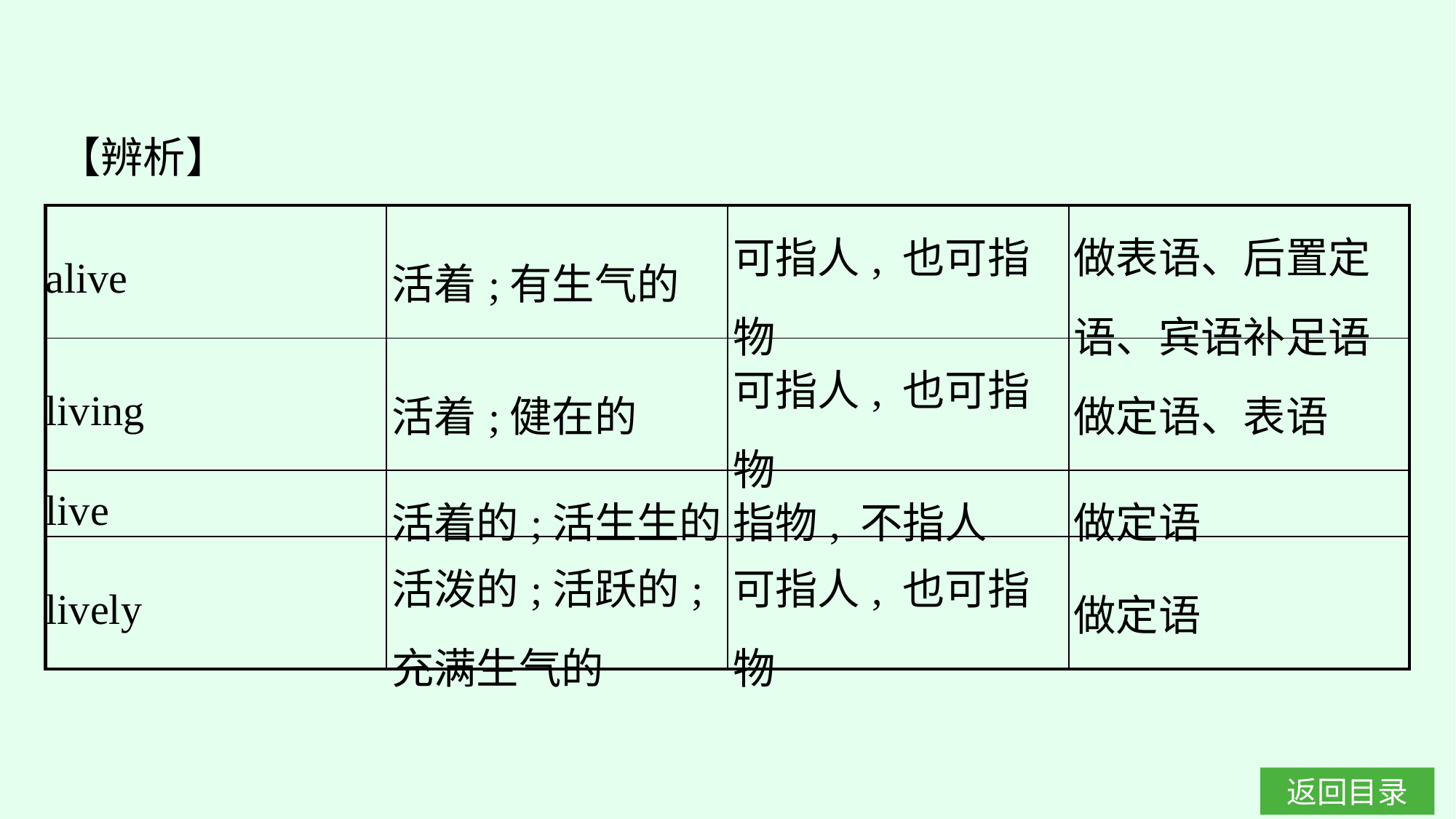

【辨析】
| alive | 活着;有生气的 | 可指人, 也可指物 | 做表语、后置定语、宾语补足语 |
| --- | --- | --- | --- |
| living | 活着;健在的 | 可指人, 也可指物 | 做定语、表语 |
| live | 活着的;活生生的 | 指物, 不指人 | 做定语 |
| lively | 活泼的;活跃的;充满生气的 | 可指人, 也可指物 | 做定语 |